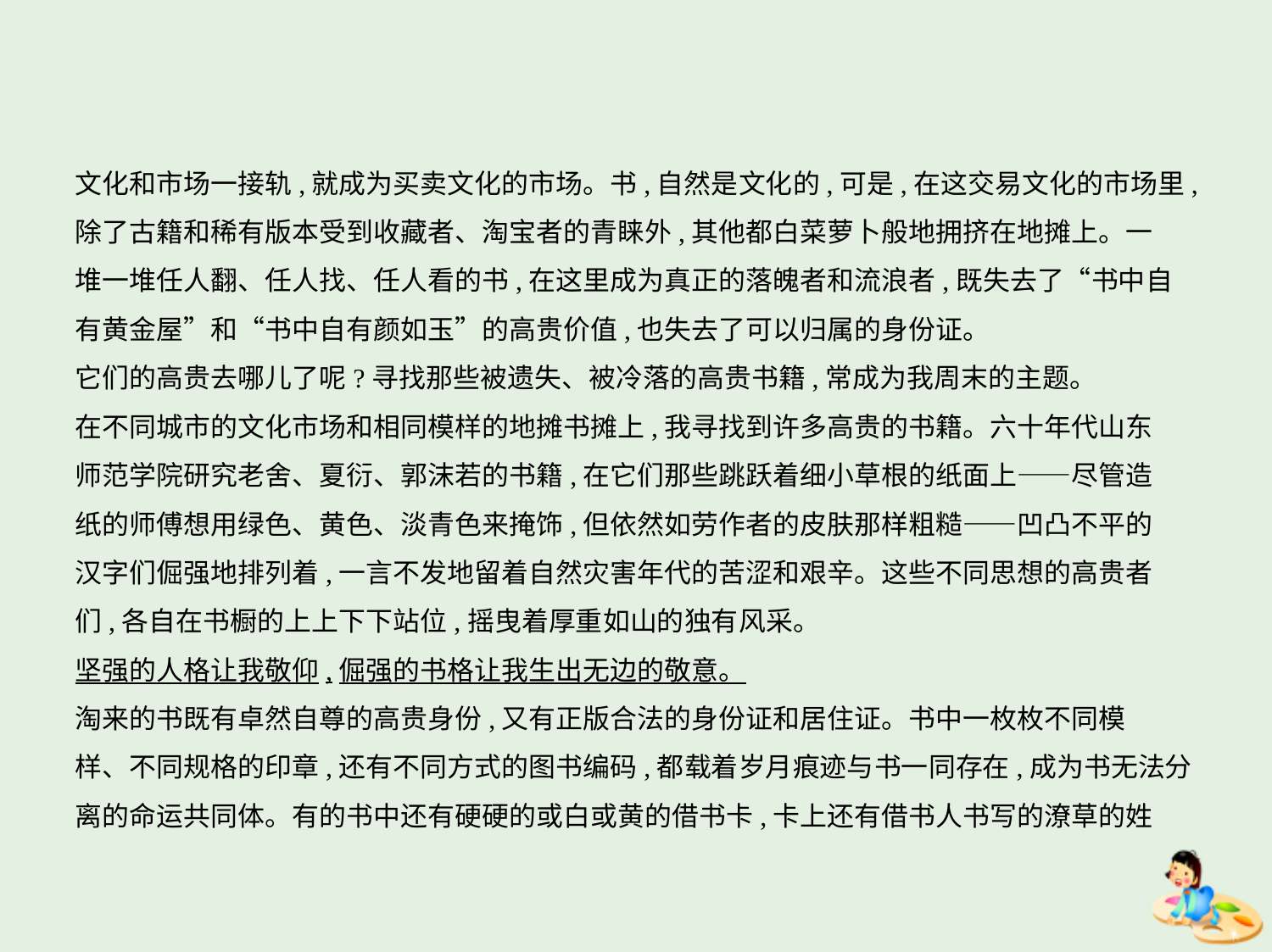

文化和市场一接轨,就成为买卖文化的市场。书,自然是文化的,可是,在这交易文化的市场里,
除了古籍和稀有版本受到收藏者、淘宝者的青睐外,其他都白菜萝卜般地拥挤在地摊上。一
堆一堆任人翻、任人找、任人看的书,在这里成为真正的落魄者和流浪者,既失去了“书中自
有黄金屋”和“书中自有颜如玉”的高贵价值,也失去了可以归属的身份证。
它们的高贵去哪儿了呢?寻找那些被遗失、被冷落的高贵书籍,常成为我周末的主题。
在不同城市的文化市场和相同模样的地摊书摊上,我寻找到许多高贵的书籍。六十年代山东
师范学院研究老舍、夏衍、郭沫若的书籍,在它们那些跳跃着细小草根的纸面上——尽管造
纸的师傅想用绿色、黄色、淡青色来掩饰,但依然如劳作者的皮肤那样粗糙——凹凸不平的
汉字们倔强地排列着,一言不发地留着自然灾害年代的苦涩和艰辛。这些不同思想的高贵者
们,各自在书橱的上上下下站位,摇曳着厚重如山的独有风采。
坚强的人格让我敬仰,倔强的书格让我生出无边的敬意。
淘来的书既有卓然自尊的高贵身份,又有正版合法的身份证和居住证。书中一枚枚不同模
样、不同规格的印章,还有不同方式的图书编码,都载着岁月痕迹与书一同存在,成为书无法分
离的命运共同体。有的书中还有硬硬的或白或黄的借书卡,卡上还有借书人书写的潦草的姓